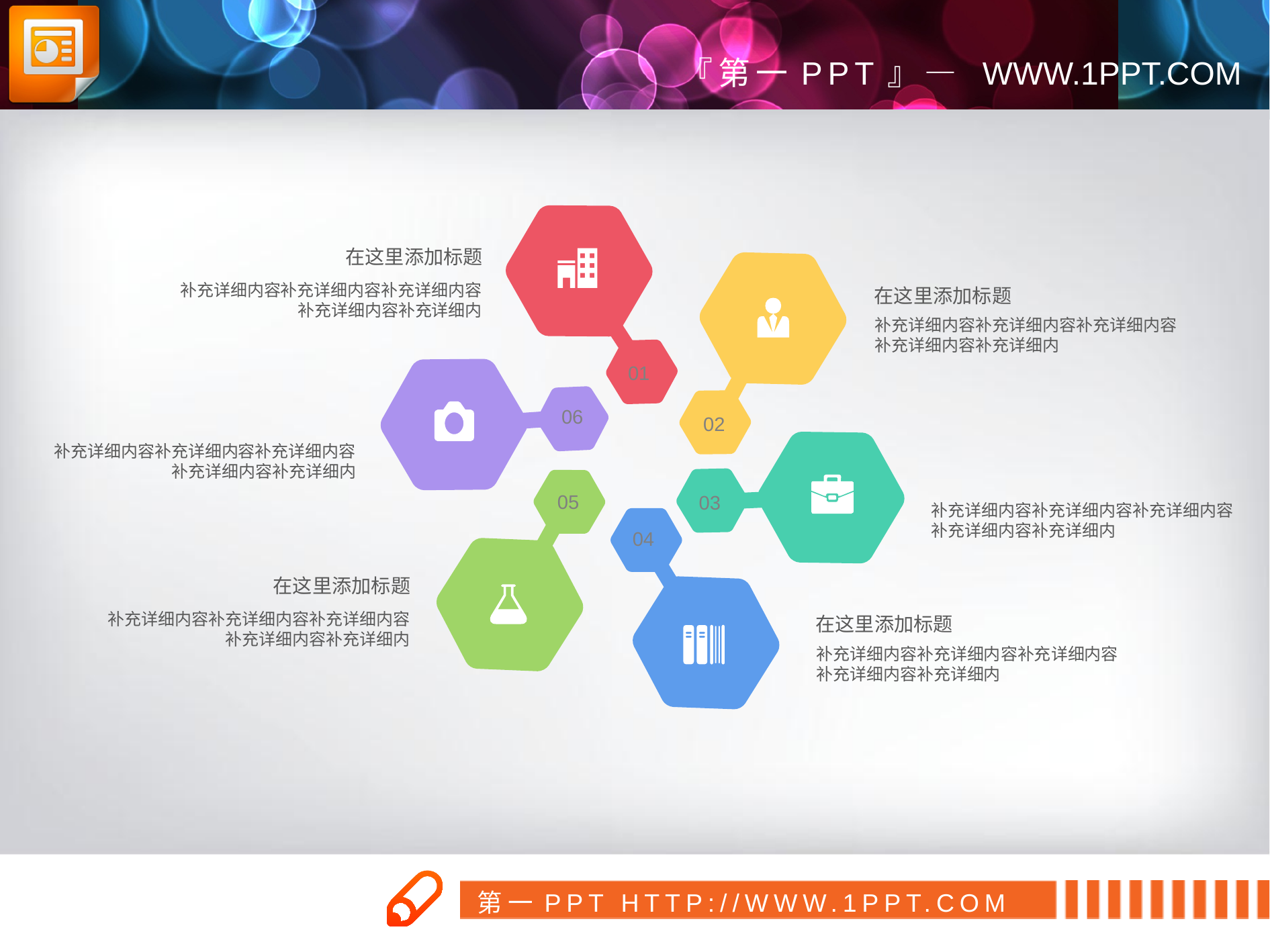

01
06

02

05
03
04

在这里添加标题
补充详细内容补充详细内容补充详细内容补充详细内容补充详细内
在这里添加标题
补充详细内容补充详细内容补充详细内容补充详细内容补充详细内
补充详细内容补充详细内容补充详细内容补充详细内容补充详细内
补充详细内容补充详细内容补充详细内容补充详细内容补充详细内
在这里添加标题
补充详细内容补充详细内容补充详细内容补充详细内容补充详细内
在这里添加标题
补充详细内容补充详细内容补充详细内容补充详细内容补充详细内